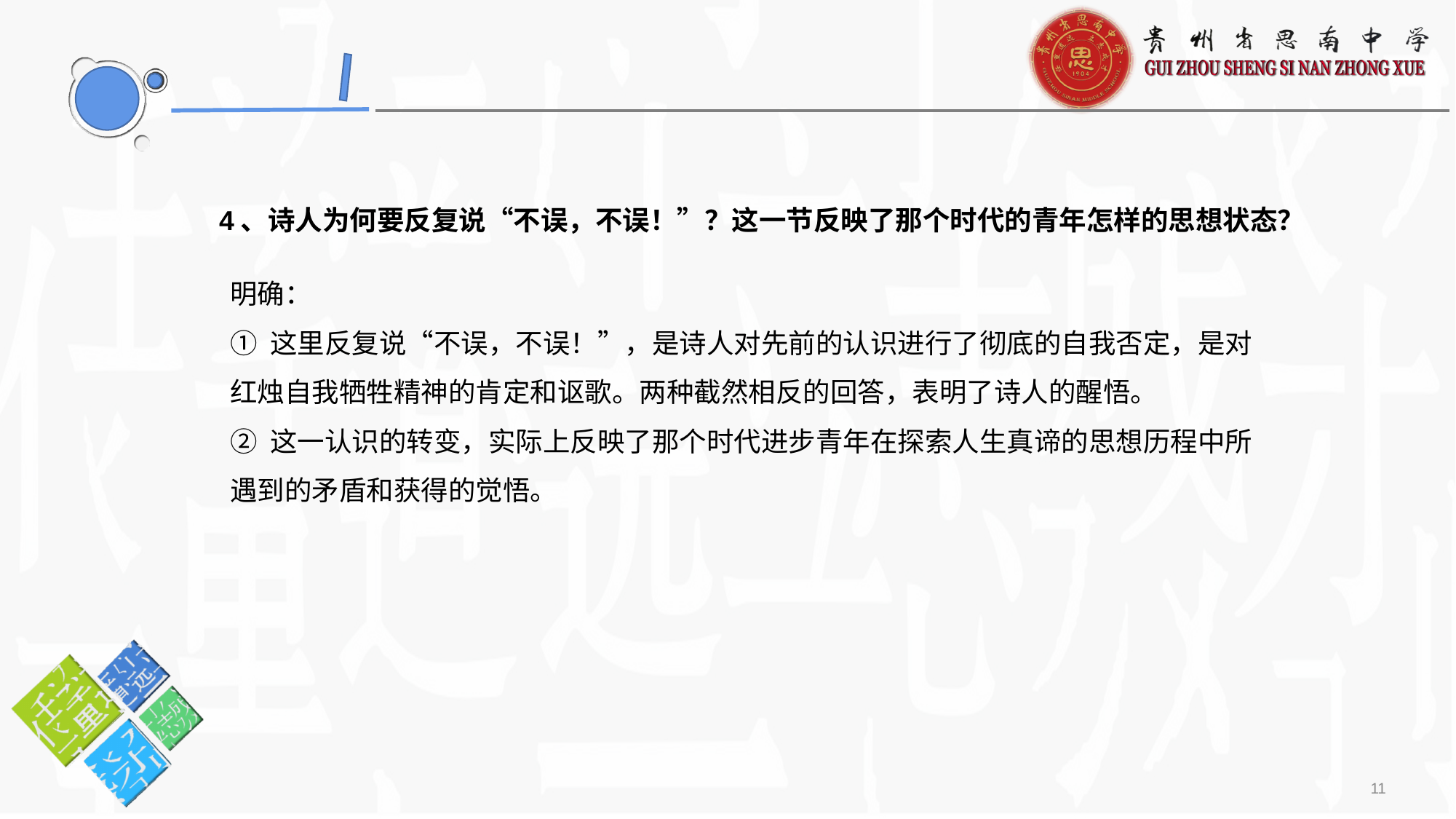

4、诗人为何要反复说“不误，不误！”？这一节反映了那个时代的青年怎样的思想状态？
明确：
① 这里反复说“不误，不误！”，是诗人对先前的认识进行了彻底的自我否定，是对红烛自我牺牲精神的肯定和讴歌。两种截然相反的回答，表明了诗人的醒悟。
② 这一认识的转变，实际上反映了那个时代进步青年在探索人生真谛的思想历程中所遇到的矛盾和获得的觉悟。